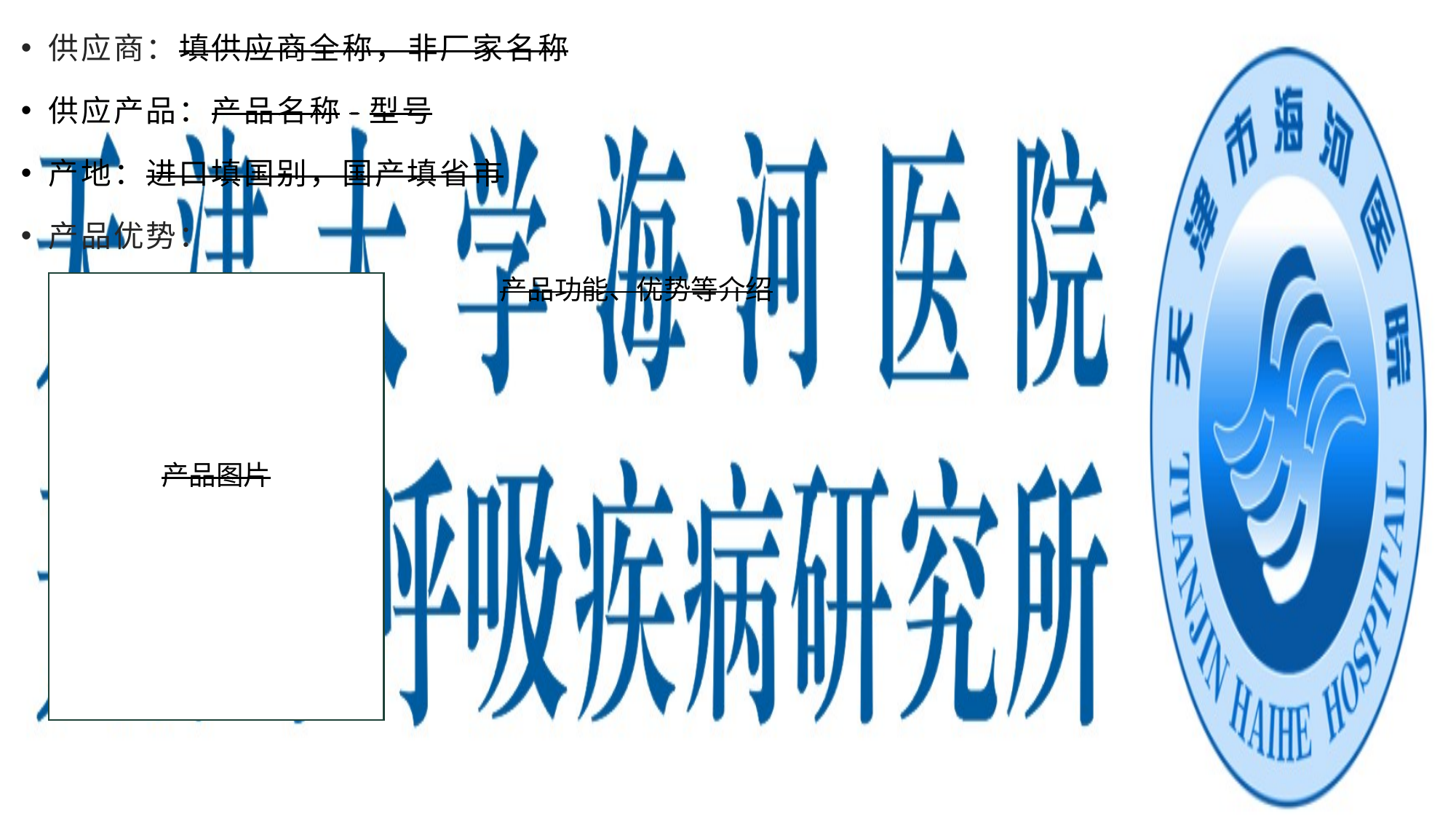

供应商：填供应商全称，非厂家名称
供应产品：产品名称-型号
产地：进口填国别，国产填省市
产品优势：

产品功能、优势等介绍

产品图片